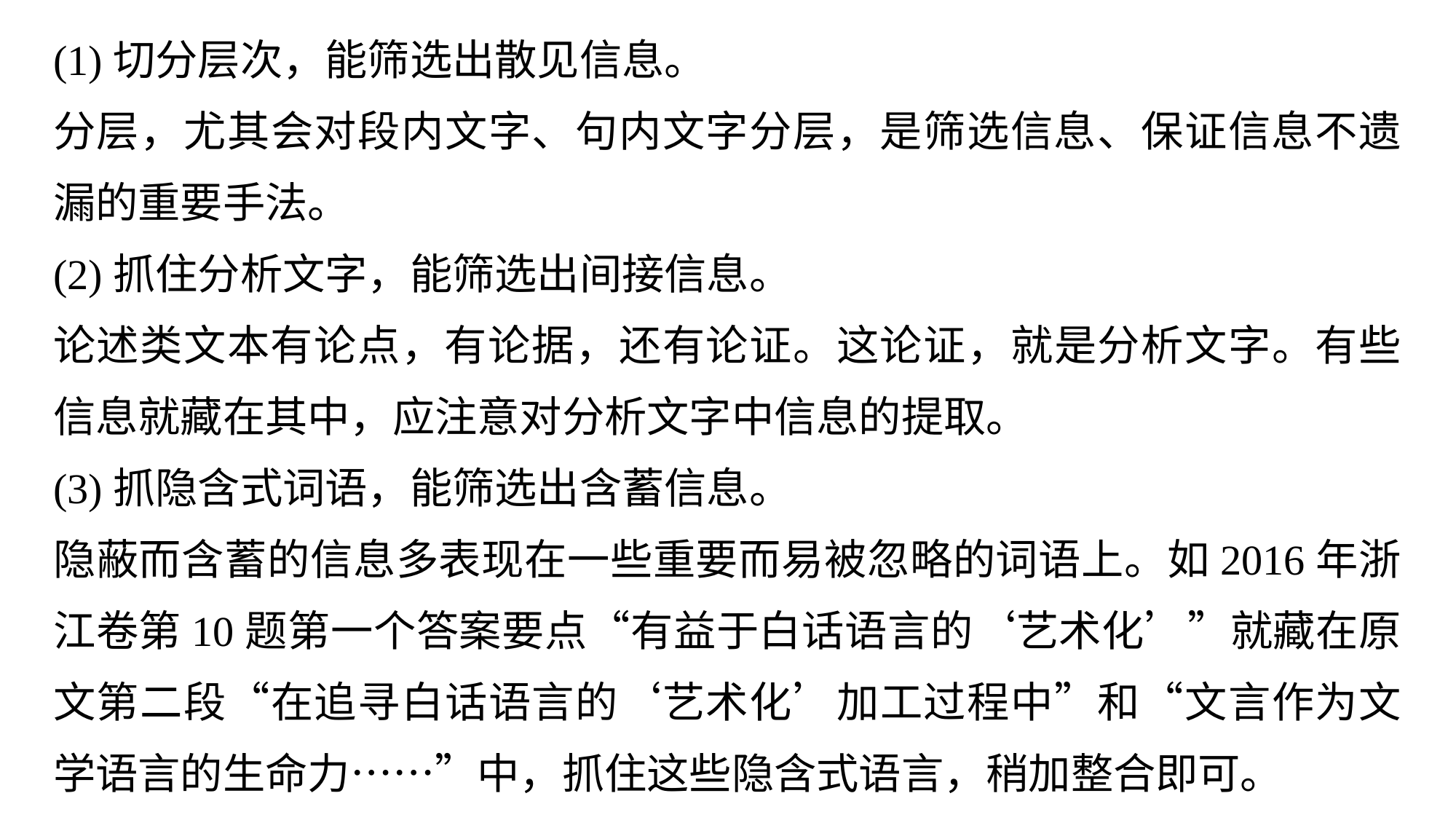

(1)切分层次，能筛选出散见信息。
分层，尤其会对段内文字、句内文字分层，是筛选信息、保证信息不遗漏的重要手法。
(2)抓住分析文字，能筛选出间接信息。
论述类文本有论点，有论据，还有论证。这论证，就是分析文字。有些信息就藏在其中，应注意对分析文字中信息的提取。
(3)抓隐含式词语，能筛选出含蓄信息。
隐蔽而含蓄的信息多表现在一些重要而易被忽略的词语上。如2016年浙江卷第10题第一个答案要点“有益于白话语言的‘艺术化’”就藏在原文第二段“在追寻白话语言的‘艺术化’加工过程中”和“文言作为文学语言的生命力……”中，抓住这些隐含式语言，稍加整合即可。